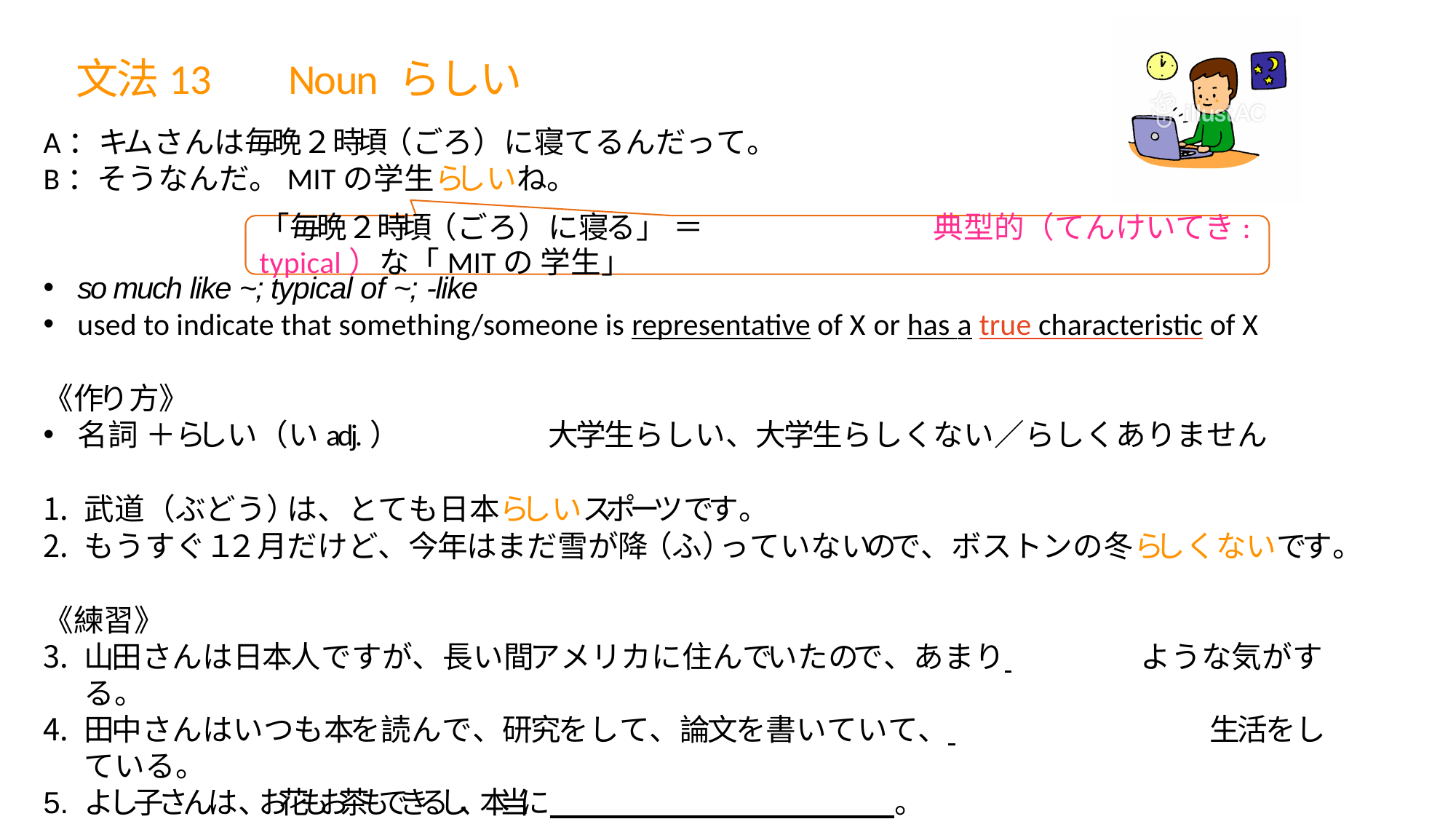

⽂法13	Noun らしい
A：キムさんは毎晩２時頃（ごろ）に寝てるんだって。
B：そうなんだ。MITの学生らしいね。
「毎晩２時頃（ごろ）に寝る」 ＝	典型的（てんけいてき: typical）な「MITの 学⽣」
so much like ~; typical of ~; -like
used to indicate that something/someone is representative of X or has a true characteristic of X

《作り方》
名詞	＋らしい（いadj.）	大学生らしい、大学生らしくない／らしくありません

武道（ぶどう）は、とても日本らしいスポーツです。
もうすぐ１２月だけど、今年はまだ雪が降（ふ）っていないので、ボストンの冬らしくないです。

《練習》
山田さんは日本人ですが、長い間アメリカに住んでいたので、あまり 	ような気がする。
田中さんはいつも本を読んで、研究をして、論文を書いていて、 	生活をしている。
よし子さんは、お花もお茶もできるし、本当に　＿＿＿＿＿＿＿＿＿＿＿＿＿＿＿。